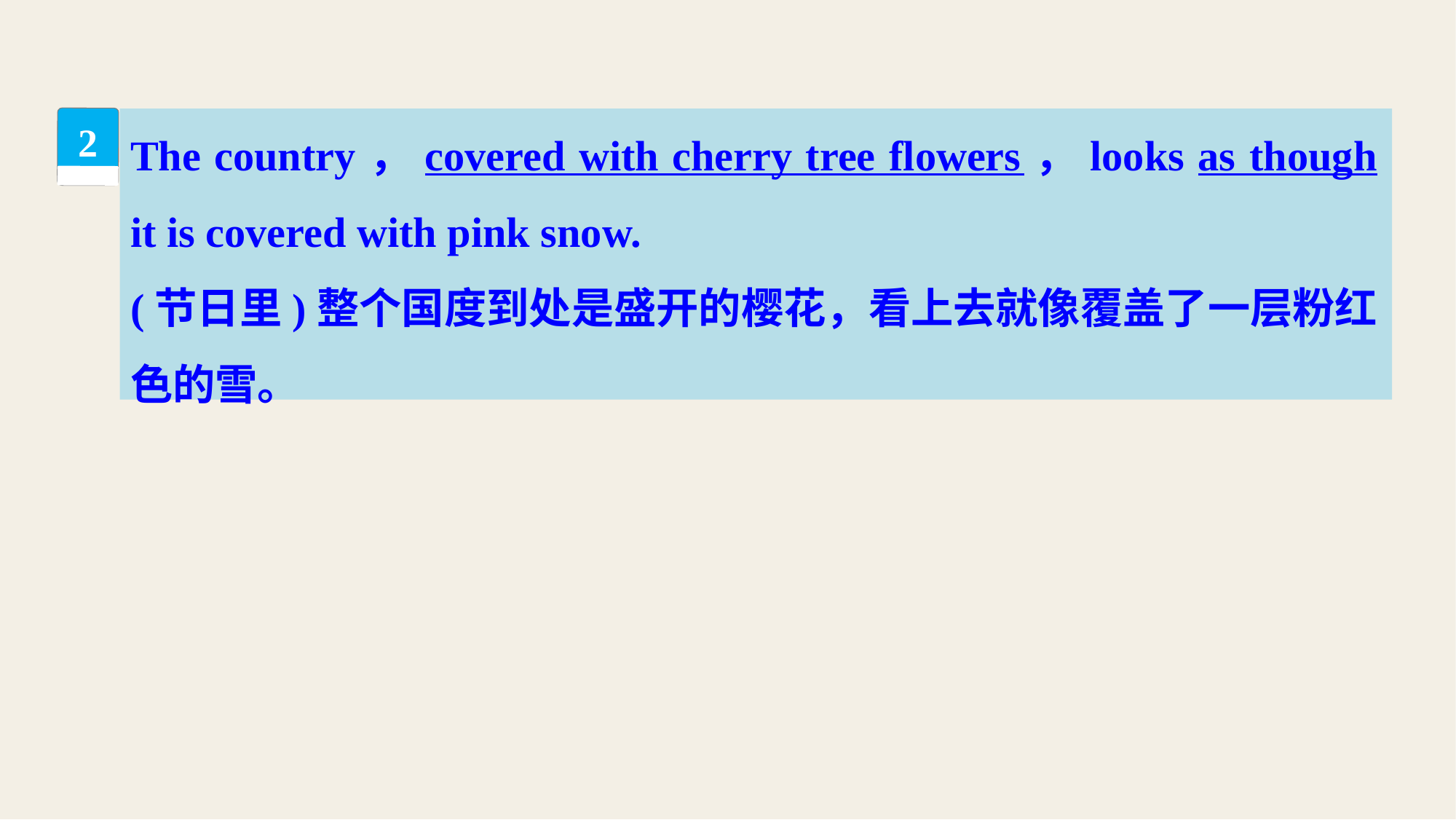

The country，covered with cherry tree flowers，looks as though it is covered with pink snow.
(节日里)整个国度到处是盛开的樱花，看上去就像覆盖了一层粉红色的雪。

2